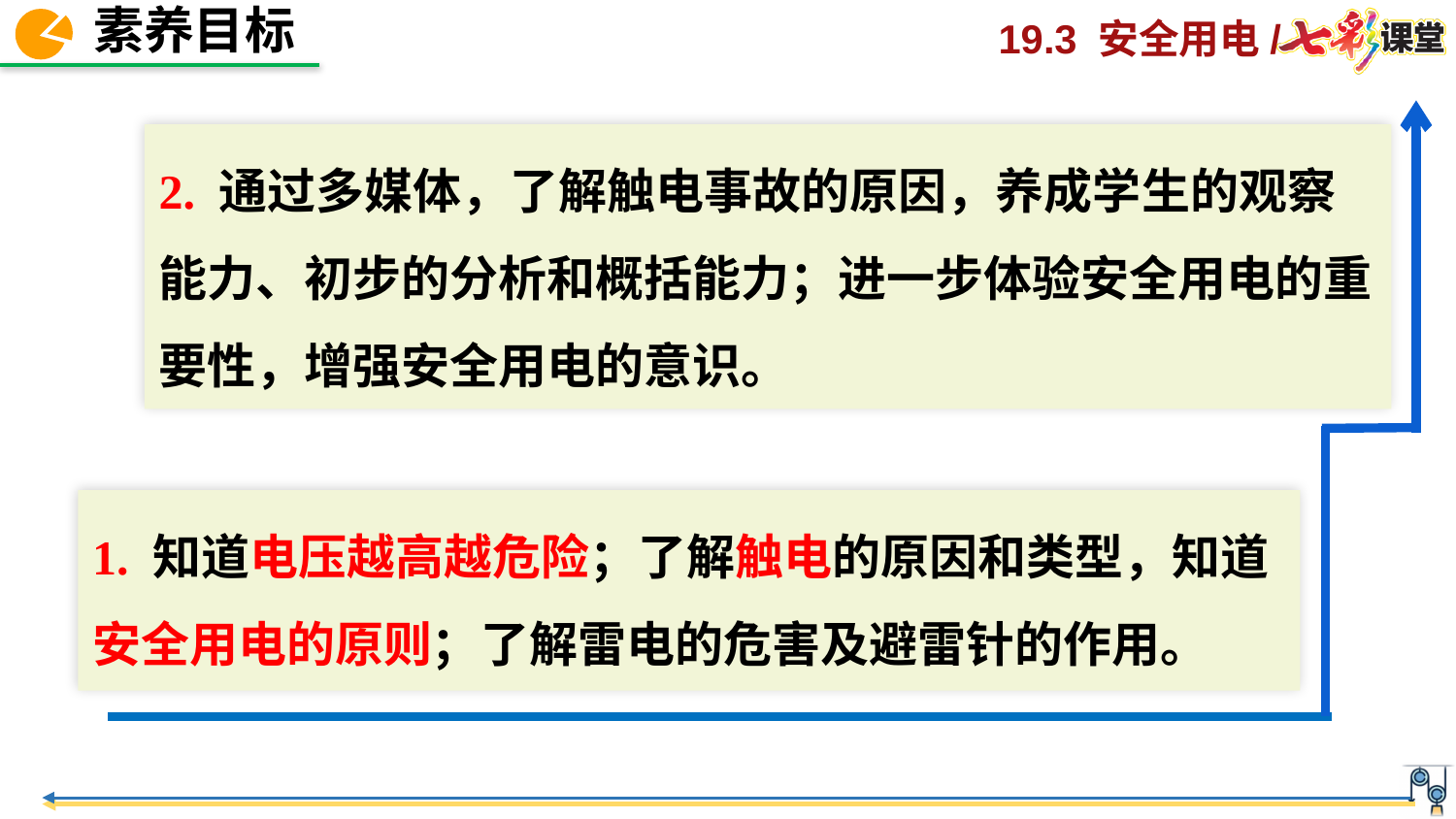

2. 通过多媒体，了解触电事故的原因，养成学生的观察能力、初步的分析和概括能力；进一步体验安全用电的重要性，增强安全用电的意识。
1. 知道电压越高越危险；了解触电的原因和类型，知道安全用电的原则；了解雷电的危害及避雷针的作用。